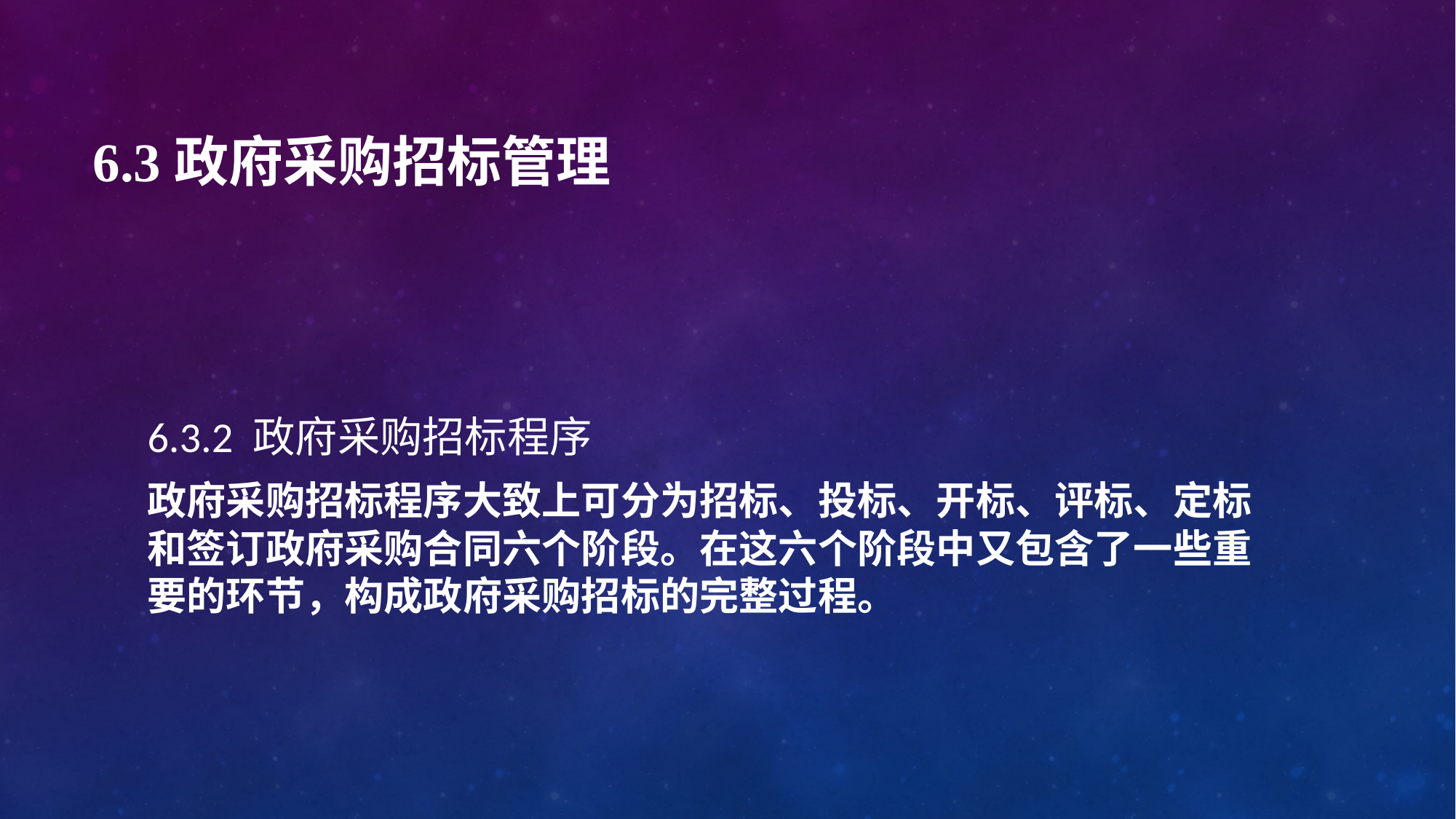

# 6.3政府采购招标管理

6.3.2 政府采购招标程序
政府采购招标程序大致上可分为招标、投标、开标、评标、定标和签订政府采购合同六个阶段。在这六个阶段中又包含了一些重要的环节，构成政府采购招标的完整过程。